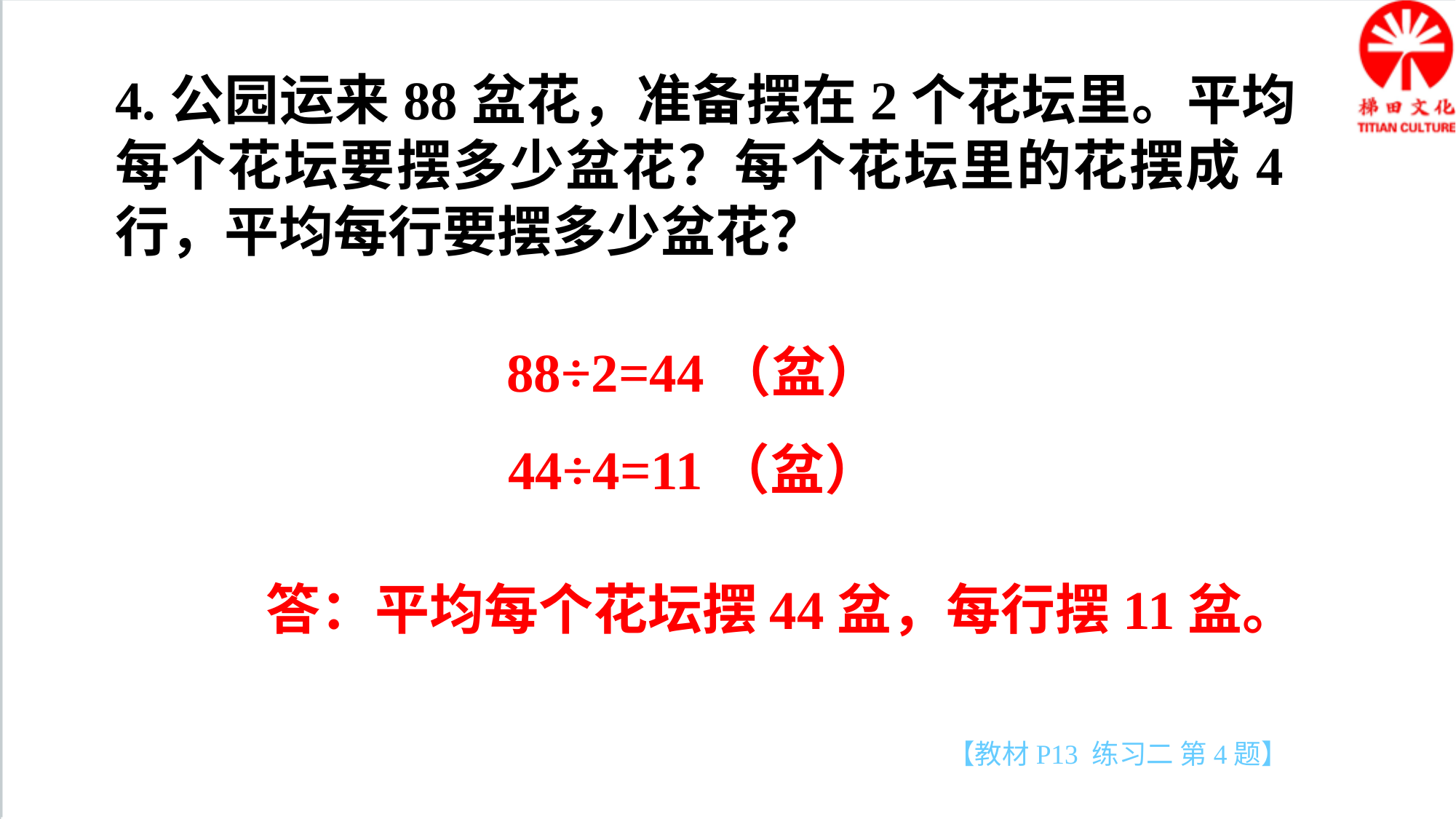

4.公园运来88盆花，准备摆在2个花坛里。平均每个花坛要摆多少盆花？每个花坛里的花摆成4行，平均每行要摆多少盆花？
88÷2=44（盆）
44÷4=11（盆）
答：平均每个花坛摆44盆，每行摆11盆。
【教材P13 练习二 第4题】